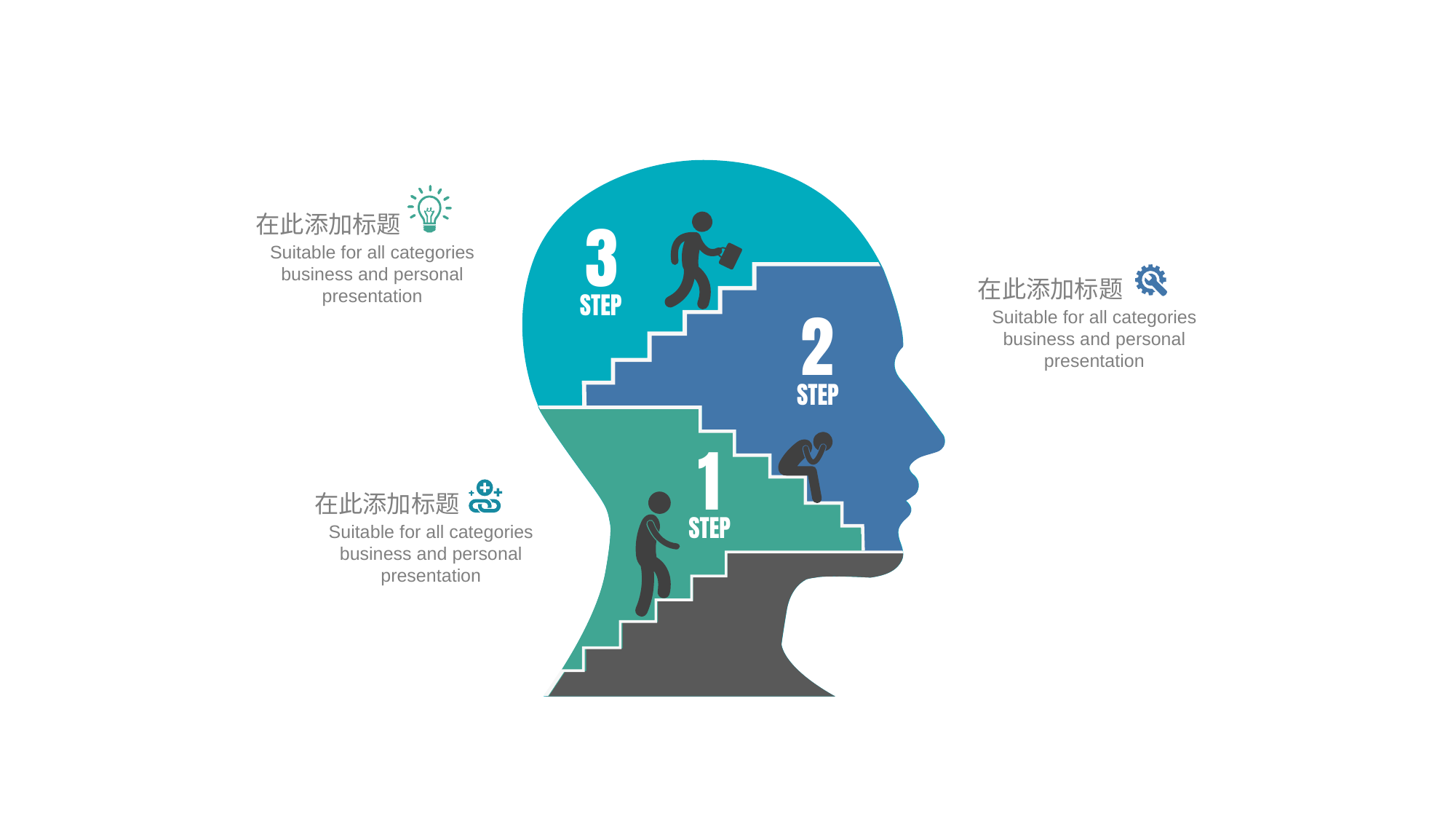

51PPT模板网  www.51ppt moban.com

在此添加标题
Suitable for all categories business and personal presentation

3

在此添加标题
Suitable for all categories business and personal presentation
STEP
2
STEP

1

在此添加标题
Suitable for all categories business and personal presentation

STEP